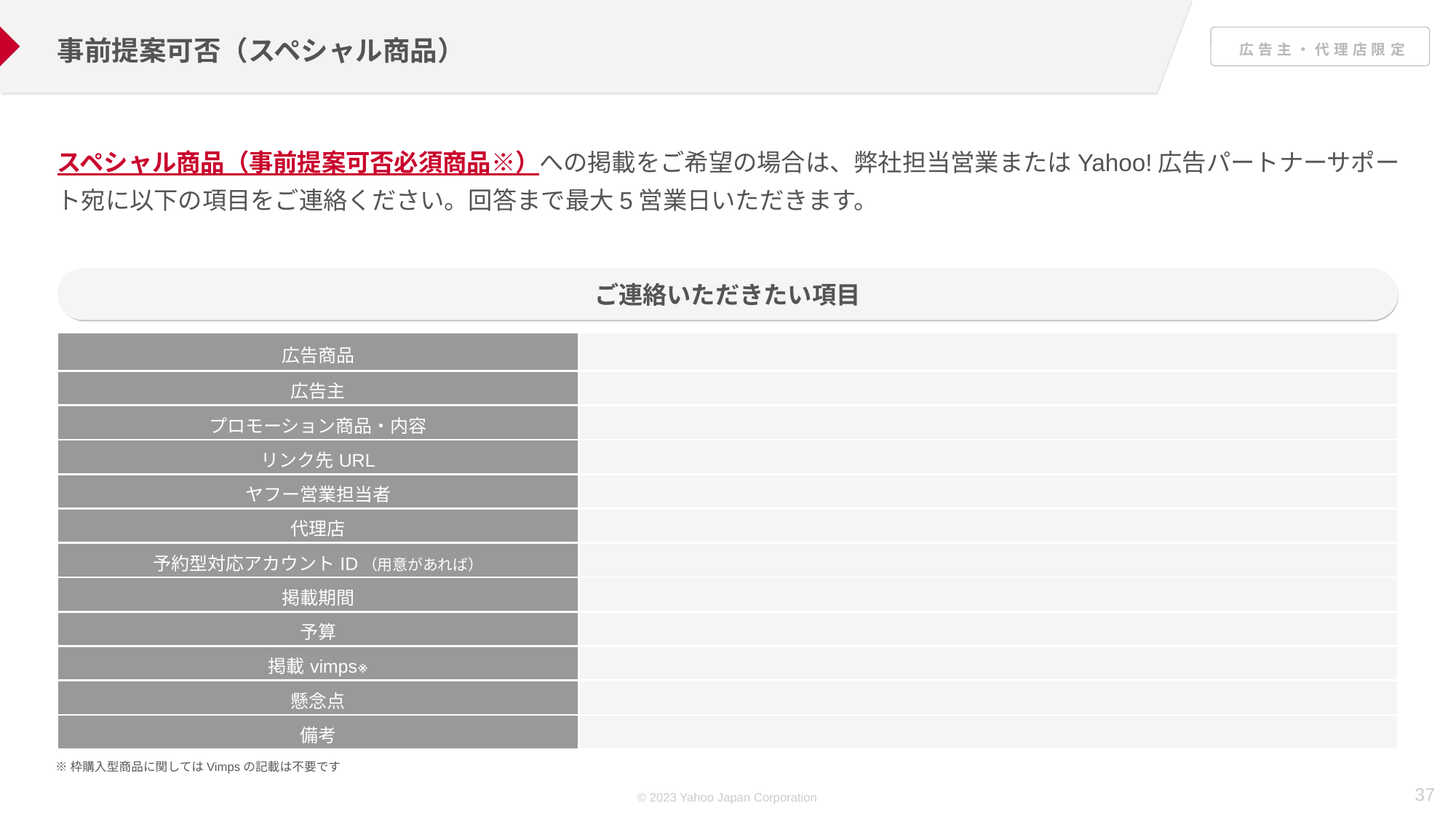

事前提案可否（スペシャル商品）
スペシャル商品（事前提案可否必須商品※）への掲載をご希望の場合は、弊社担当営業またはYahoo!広告パートナーサポート宛に以下の項目をご連絡ください。回答まで最大5営業日いただきます。
ご連絡いただきたい項目
| 広告商品 |  |
| --- | --- |
| 広告主 |  |
| プロモーション商品・内容 |  |
| リンク先URL |  |
| ヤフー営業担当者 |  |
| 代理店 |  |
| 予約型対応アカウントID（用意があれば） |  |
| 掲載期間 |  |
| 予算 |  |
| 掲載vimps※ |  |
| 懸念点 |  |
| 備考 |  |
※枠購入型商品に関してはVimpsの記載は不要です